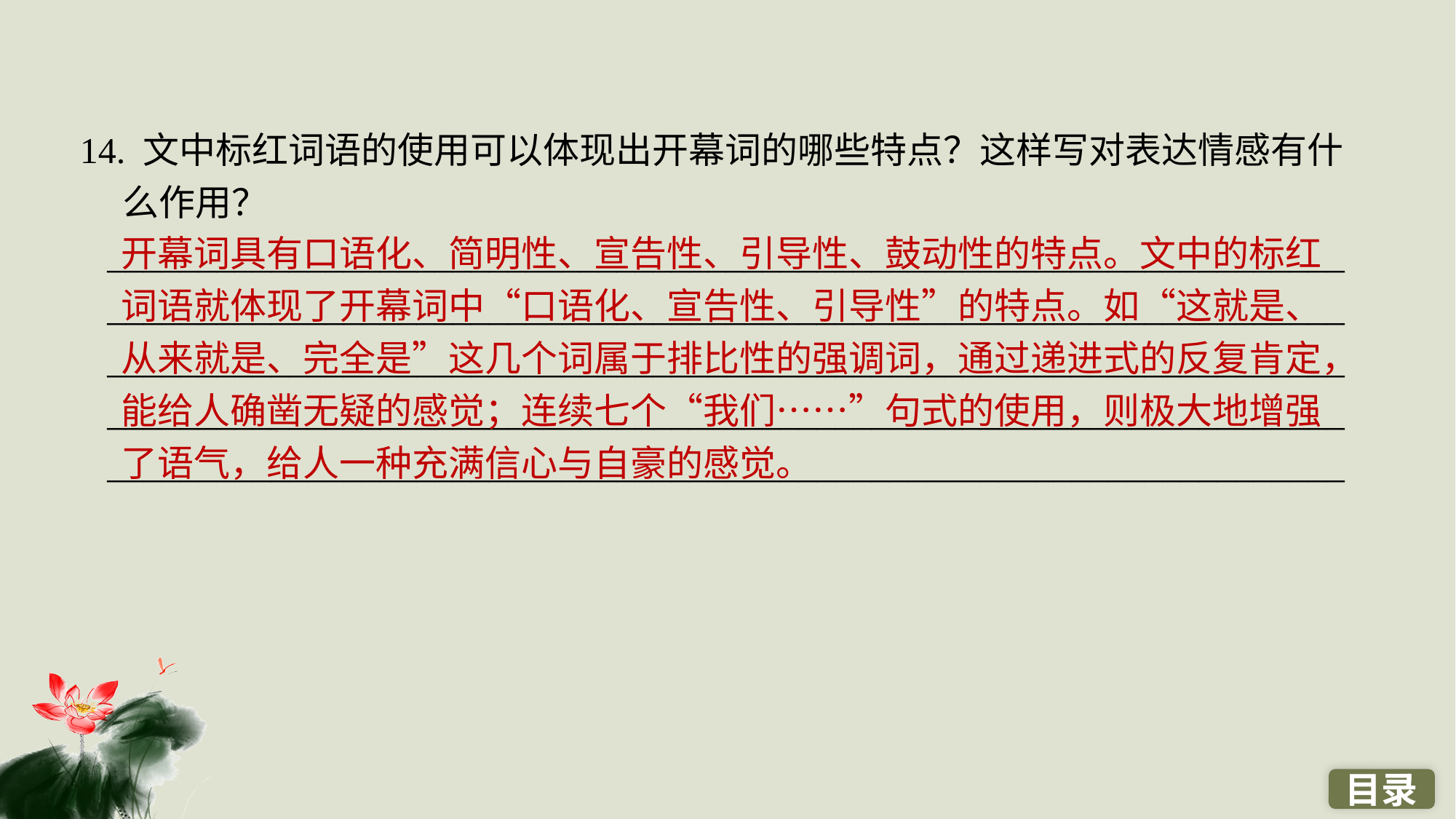

14. 文中标红词语的使用可以体现出开幕词的哪些特点？这样写对表达情感有什么作用？
   ____________________________________________________________________
   ____________________________________________________________________
   ____________________________________________________________________
   ____________________________________________________________________
   ____________________________________________________________________

开幕词具有口语化、简明性、宣告性、引导性、鼓动性的特点。文中的标红词语就体现了开幕词中“口语化、宣告性、引导性”的特点。如“这就是、从来就是、完全是”这几个词属于排比性的强调词，通过递进式的反复肯定，能给人确凿无疑的感觉；连续七个“我们……”句式的使用，则极大地增强了语气，给人一种充满信心与自豪的感觉。